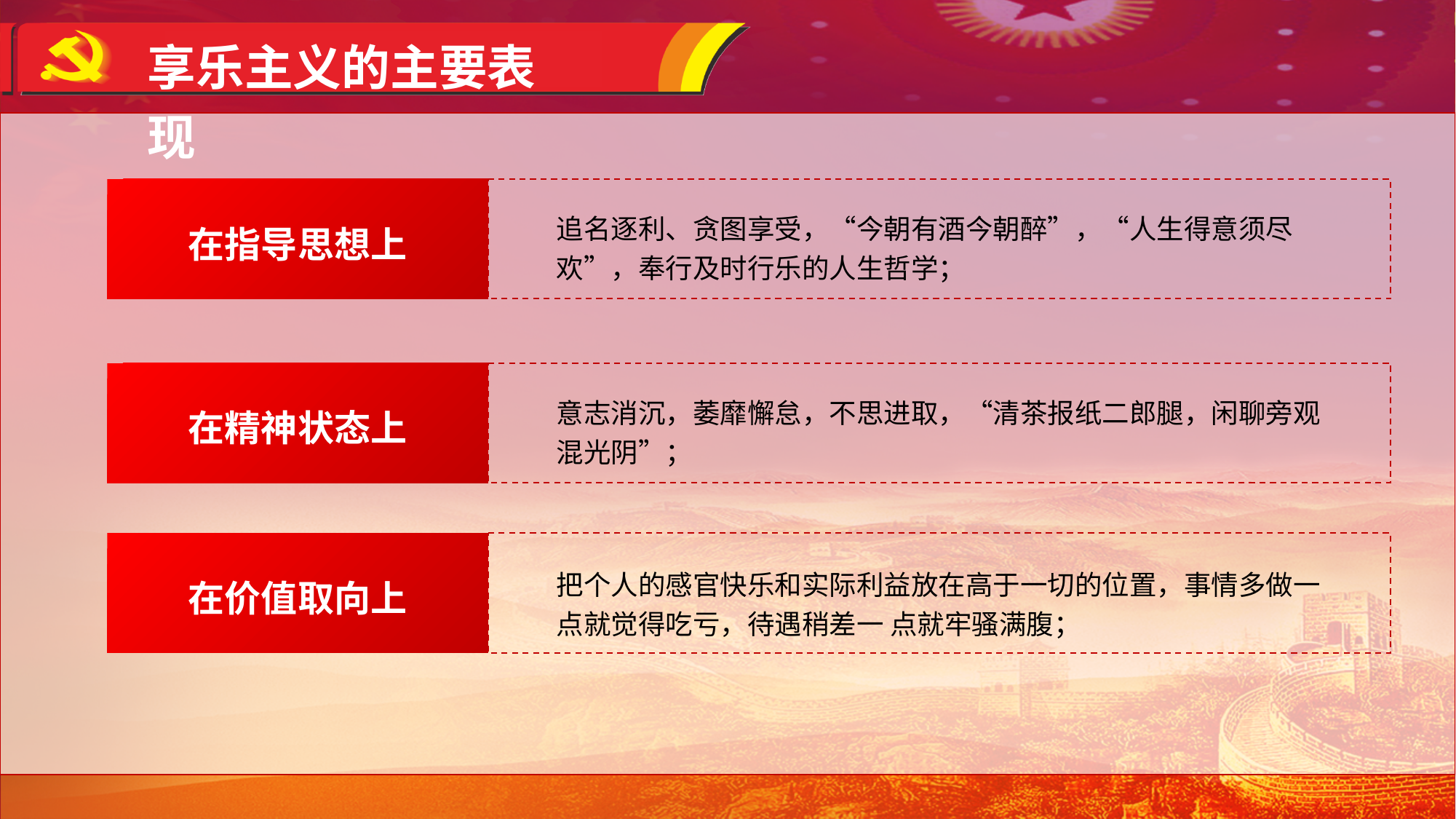

享乐主义的主要表现
在指导思想上

追名逐利、贪图享受，“今朝有酒今朝醉”，“人生得意须尽欢”，奉行及时行乐的人生哲学；
在精神状态上

意志消沉，萎靡懈怠，不思进取，“清茶报纸二郎腿，闲聊旁观混光阴”；
在价值取向上

把个人的感官快乐和实际利益放在高于一切的位置，事情多做一点就觉得吃亏，待遇稍差一 点就牢骚满腹；